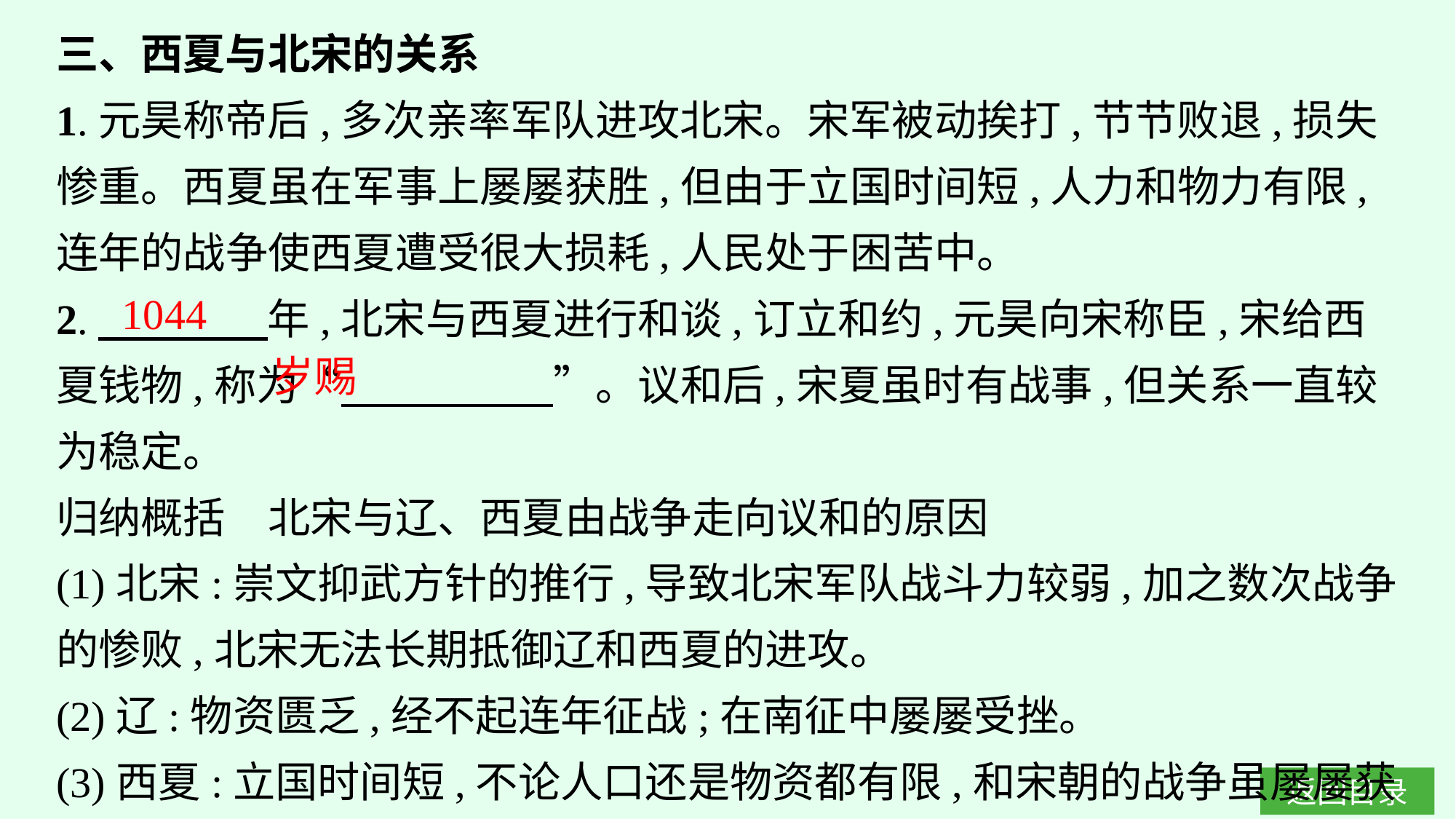

三、西夏与北宋的关系
1.元昊称帝后,多次亲率军队进攻北宋。宋军被动挨打,节节败退,损失惨重。西夏虽在军事上屡屡获胜,但由于立国时间短,人力和物力有限,连年的战争使西夏遭受很大损耗,人民处于困苦中。
2.　　　　年,北宋与西夏进行和谈,订立和约,元昊向宋称臣,宋给西夏钱物,称为“　　　　　”。议和后,宋夏虽时有战事,但关系一直较为稳定。
归纳概括　北宋与辽、西夏由战争走向议和的原因
(1)北宋:崇文抑武方针的推行,导致北宋军队战斗力较弱,加之数次战争的惨败,北宋无法长期抵御辽和西夏的进攻。
(2)辽:物资匮乏,经不起连年征战;在南征中屡屡受挫。
(3)西夏:立国时间短,不论人口还是物资都有限,和宋朝的战争虽屡屡获胜,但都因缺乏物资而退兵。
1044
岁赐